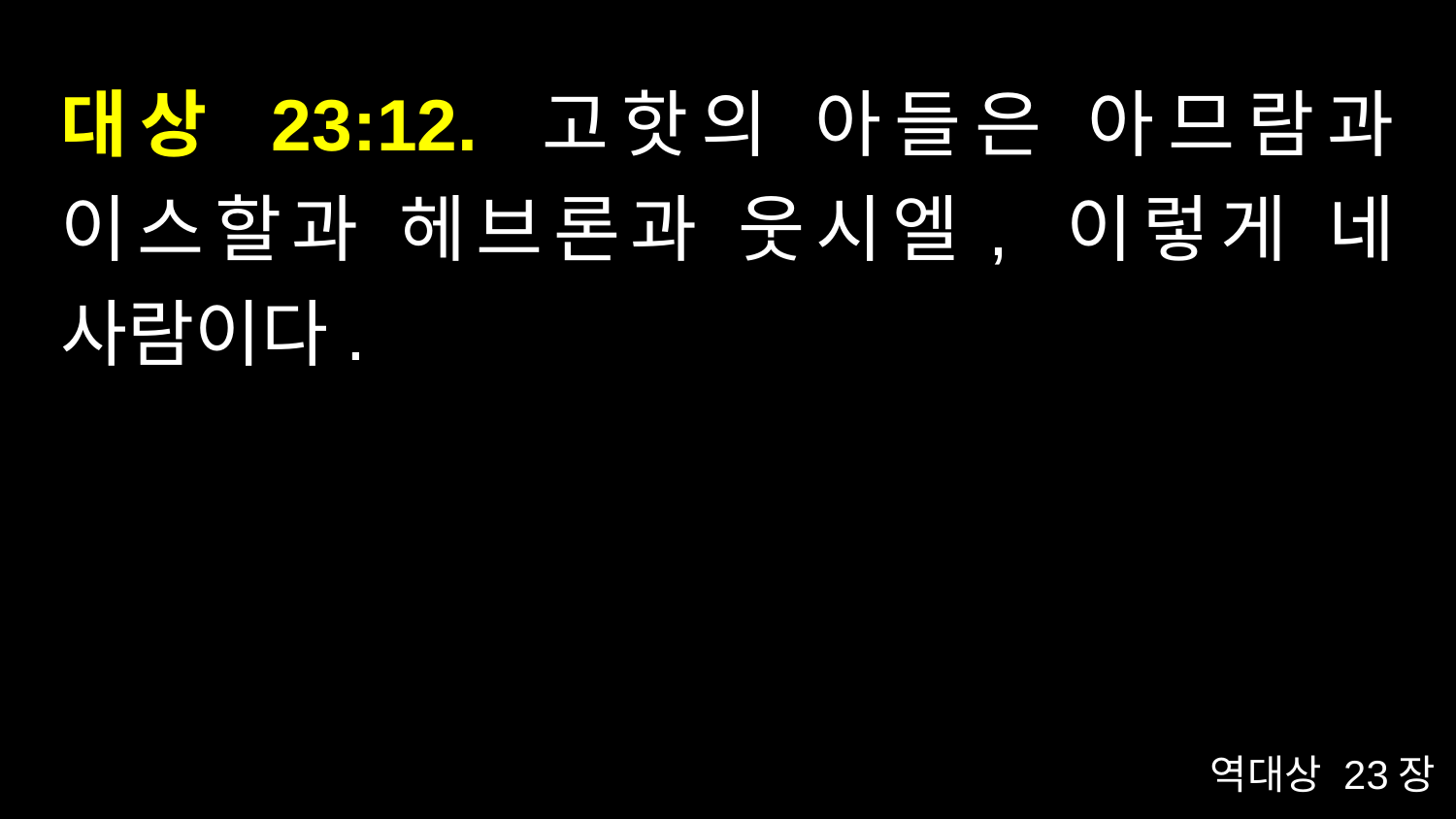

# 대상 23:12. 고핫의 아들은 아므람과 이스할과 헤브론과 웃시엘, 이렇게 네 사람이다.
역대상 23장